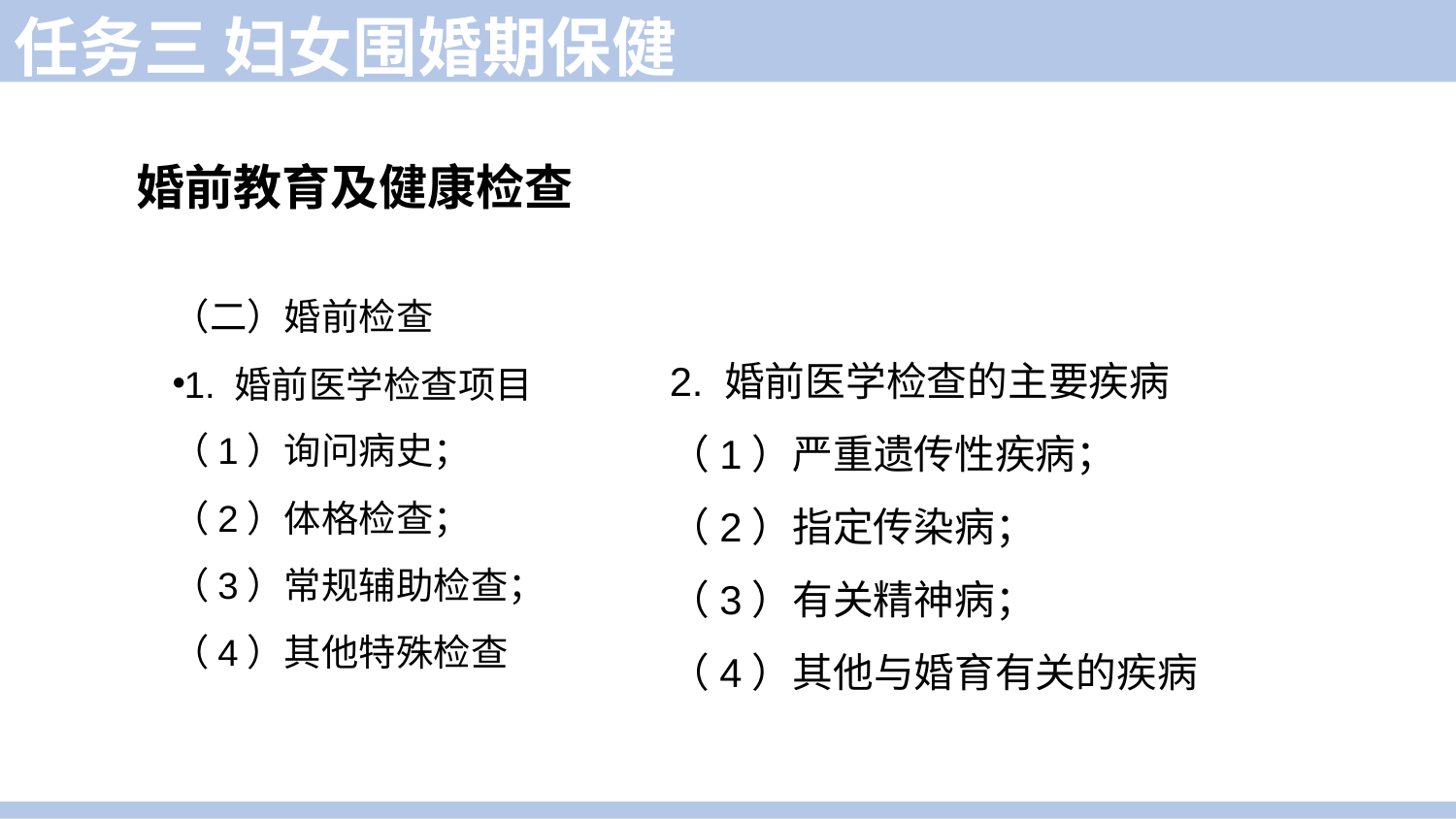

任务三 妇女围婚期保健
婚前教育及健康检查
（二）婚前检查
1. 婚前医学检查项目
（1）询问病史；
（2）体格检查；
（3）常规辅助检查；
（4）其他特殊检查
2. 婚前医学检查的主要疾病
（1）严重遗传性疾病；
（2）指定传染病；
（3）有关精神病；
（4）其他与婚育有关的疾病